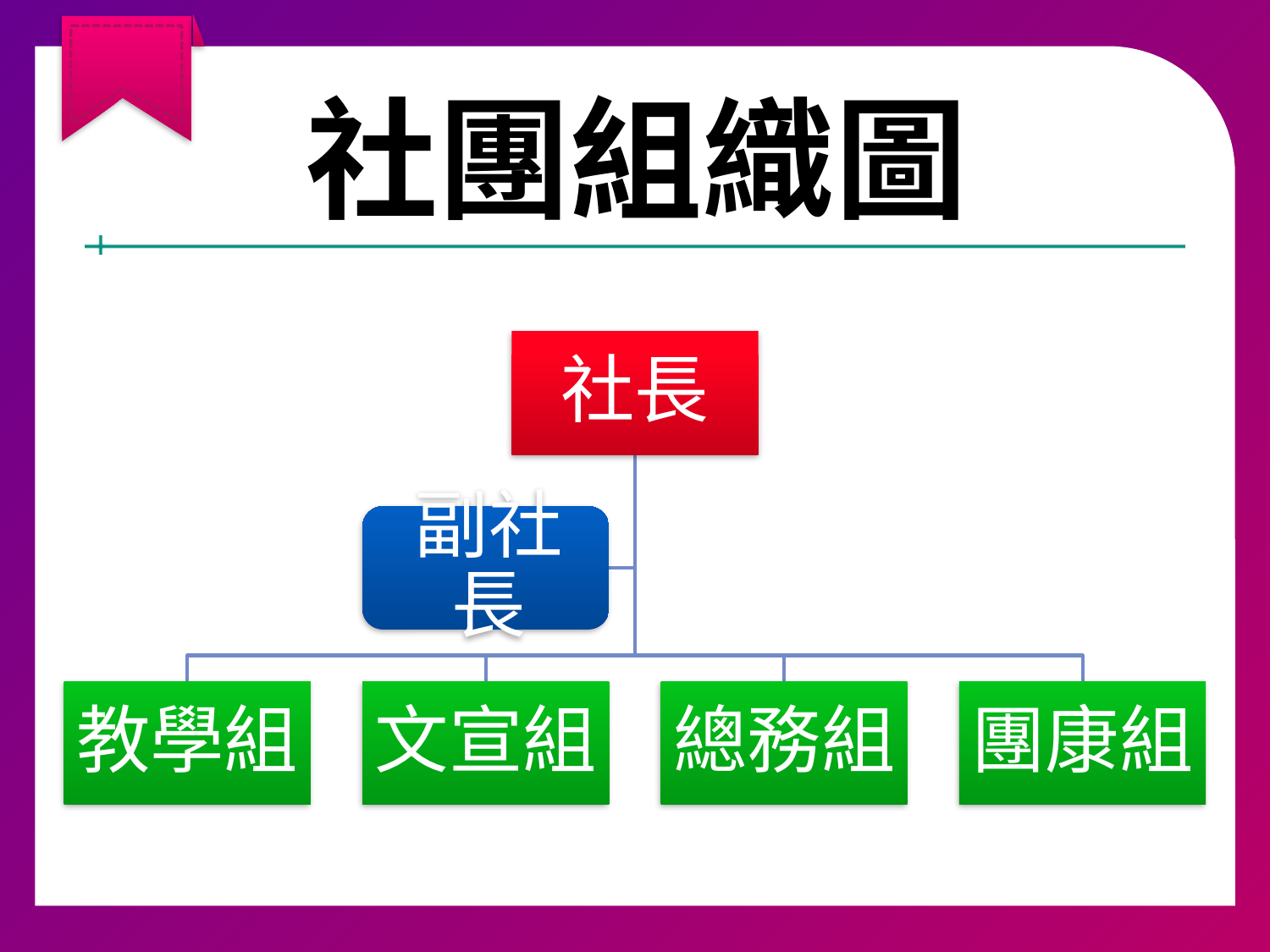

# 社團組織圖
社長
教學組
文宣組
總務組
團康組
副社長